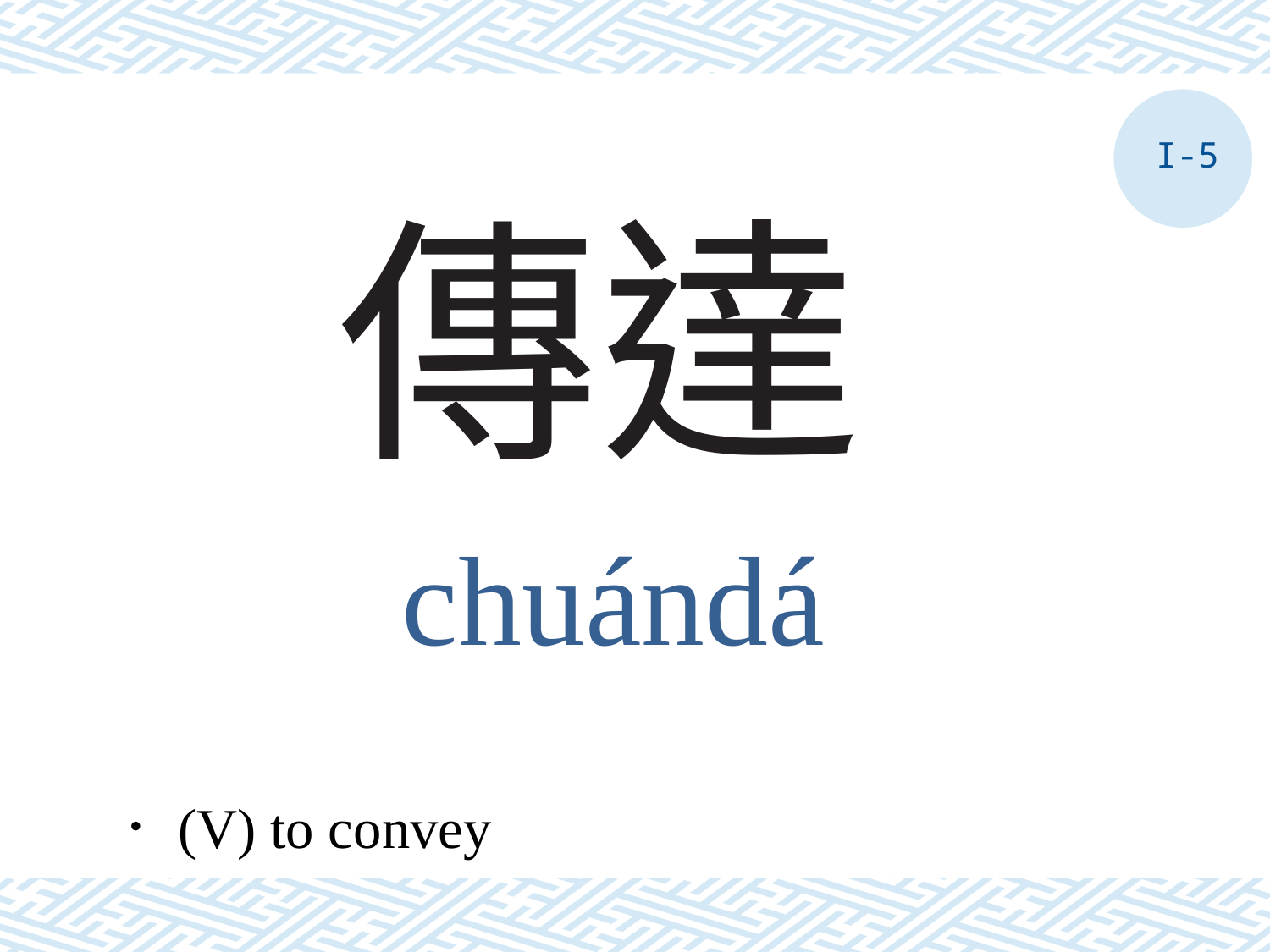

I-5

# 傳達
chuándá
．(V) to convey